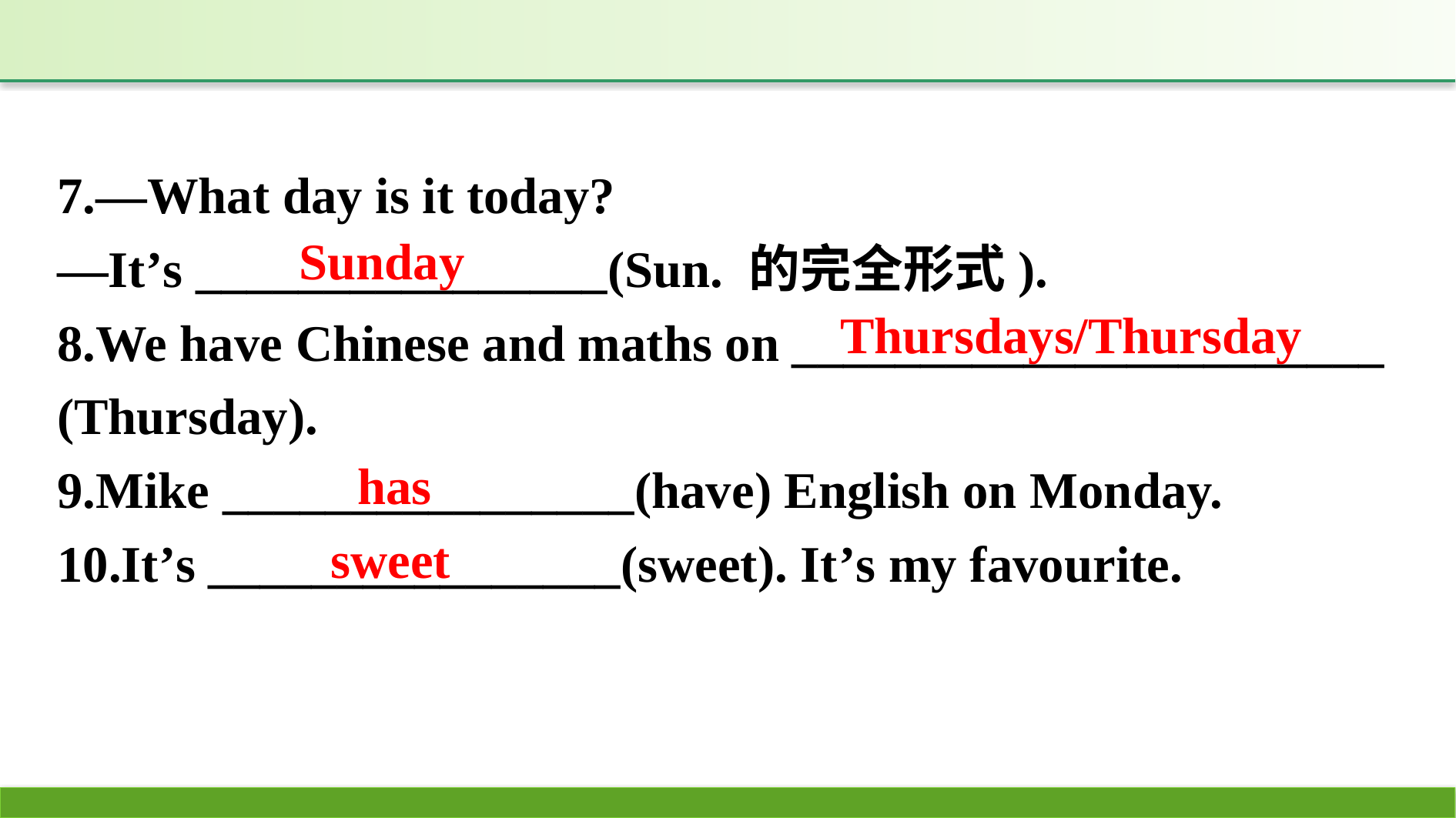

7.—What day is it today?
—It’s ________________(Sun. 的完全形式).
8.We have Chinese and maths on _______________________
(Thursday).
9.Mike ________________(have) English on Monday.
10.It’s ________________(sweet). It’s my favourite.
Sunday
Thursdays/Thursday
has
sweet